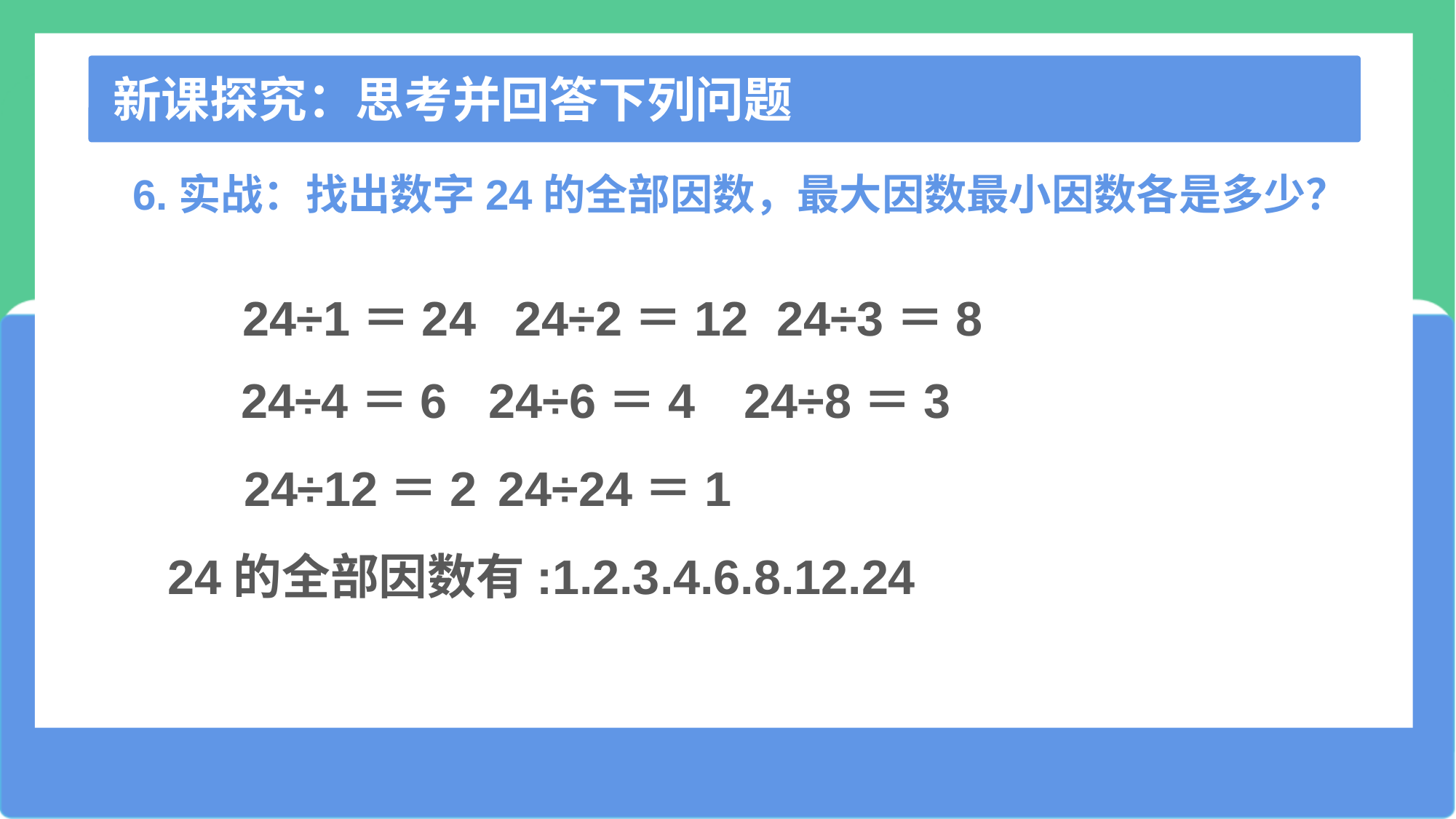

新课探究：思考并回答下列问题
6.实战：找出数字24的全部因数，最大因数最小因数各是多少？
24÷1＝24
24÷2＝12
24÷3＝8
24÷4＝6
24÷6＝4
24÷8＝3
24÷12＝2
24÷24＝1
24的全部因数有:1.2.3.4.6.8.12.24